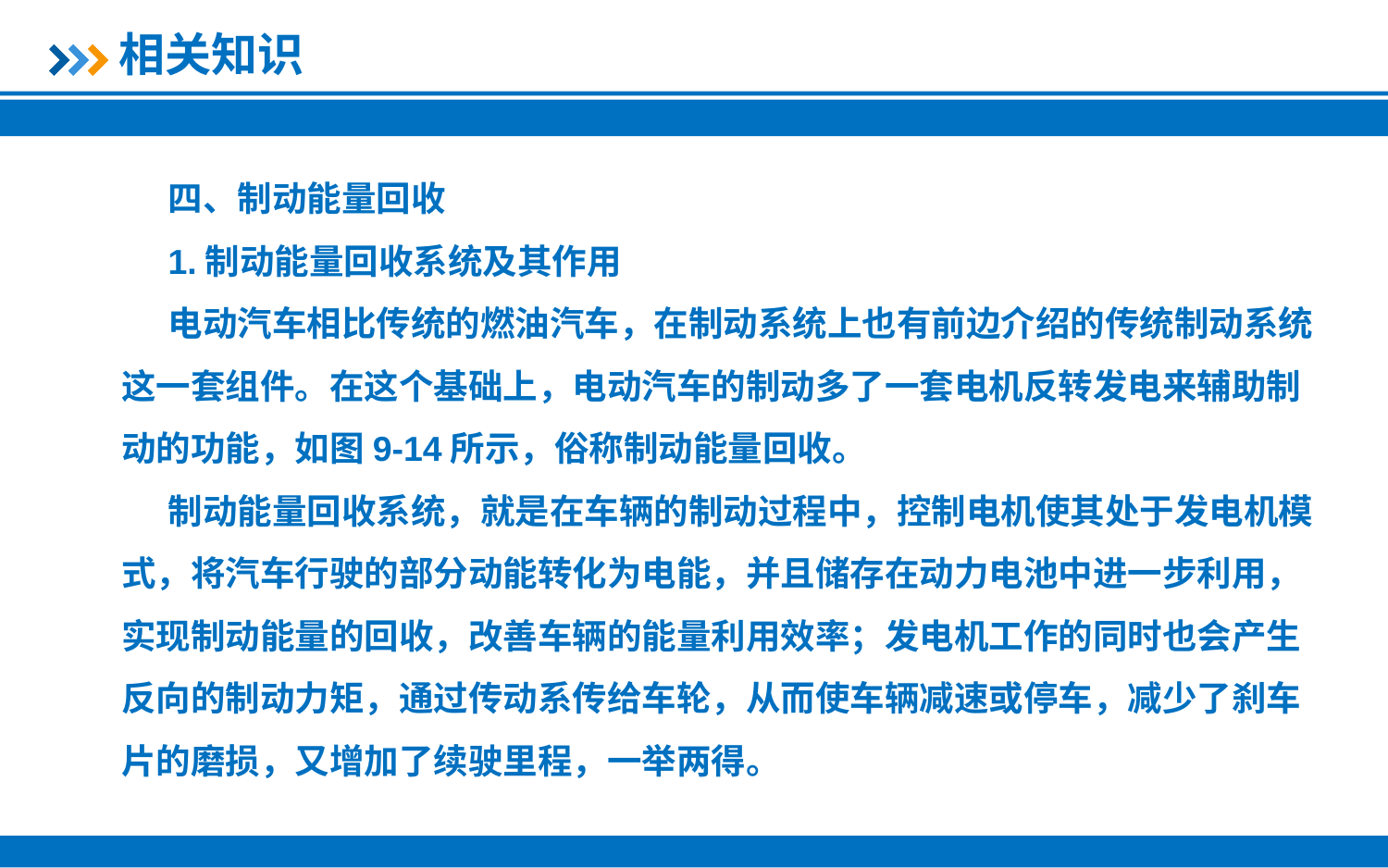

相关知识
四、制动能量回收
1.制动能量回收系统及其作用
电动汽车相比传统的燃油汽车，在制动系统上也有前边介绍的传统制动系统这一套组件。在这个基础上，电动汽车的制动多了一套电机反转发电来辅助制动的功能，如图9-14所示，俗称制动能量回收。
制动能量回收系统，就是在车辆的制动过程中，控制电机使其处于发电机模式，将汽车行驶的部分动能转化为电能，并且储存在动力电池中进一步利用，实现制动能量的回收，改善车辆的能量利用效率；发电机工作的同时也会产生反向的制动力矩，通过传动系传给车轮，从而使车辆减速或停车，减少了刹车片的磨损，又增加了续驶里程，一举两得。